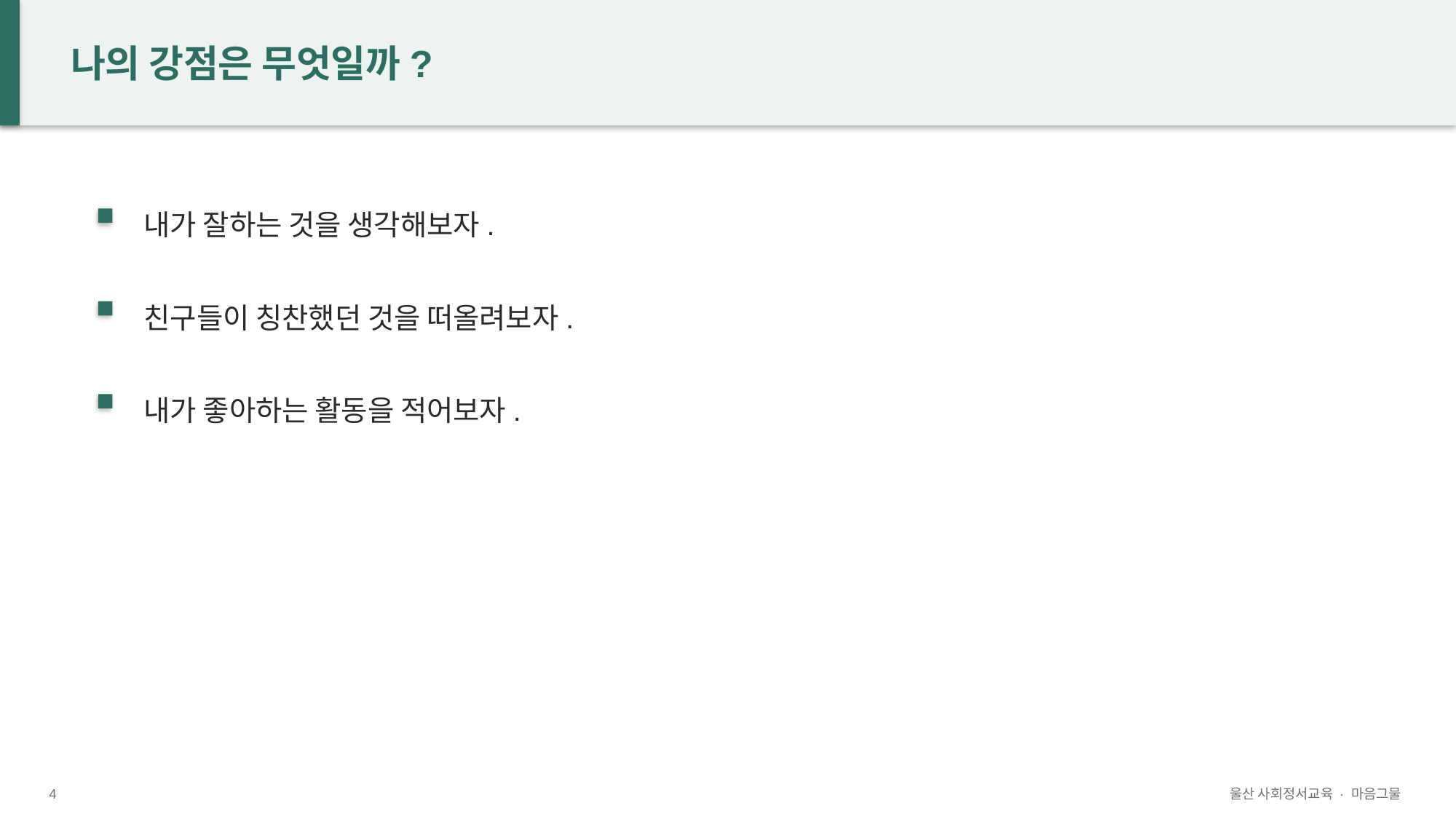

나의 강점은 무엇일까?
내가 잘하는 것을 생각해보자.

친구들이 칭찬했던 것을 떠올려보자.

내가 좋아하는 활동을 적어보자.

4
울산 사회정서교육 · 마음그물